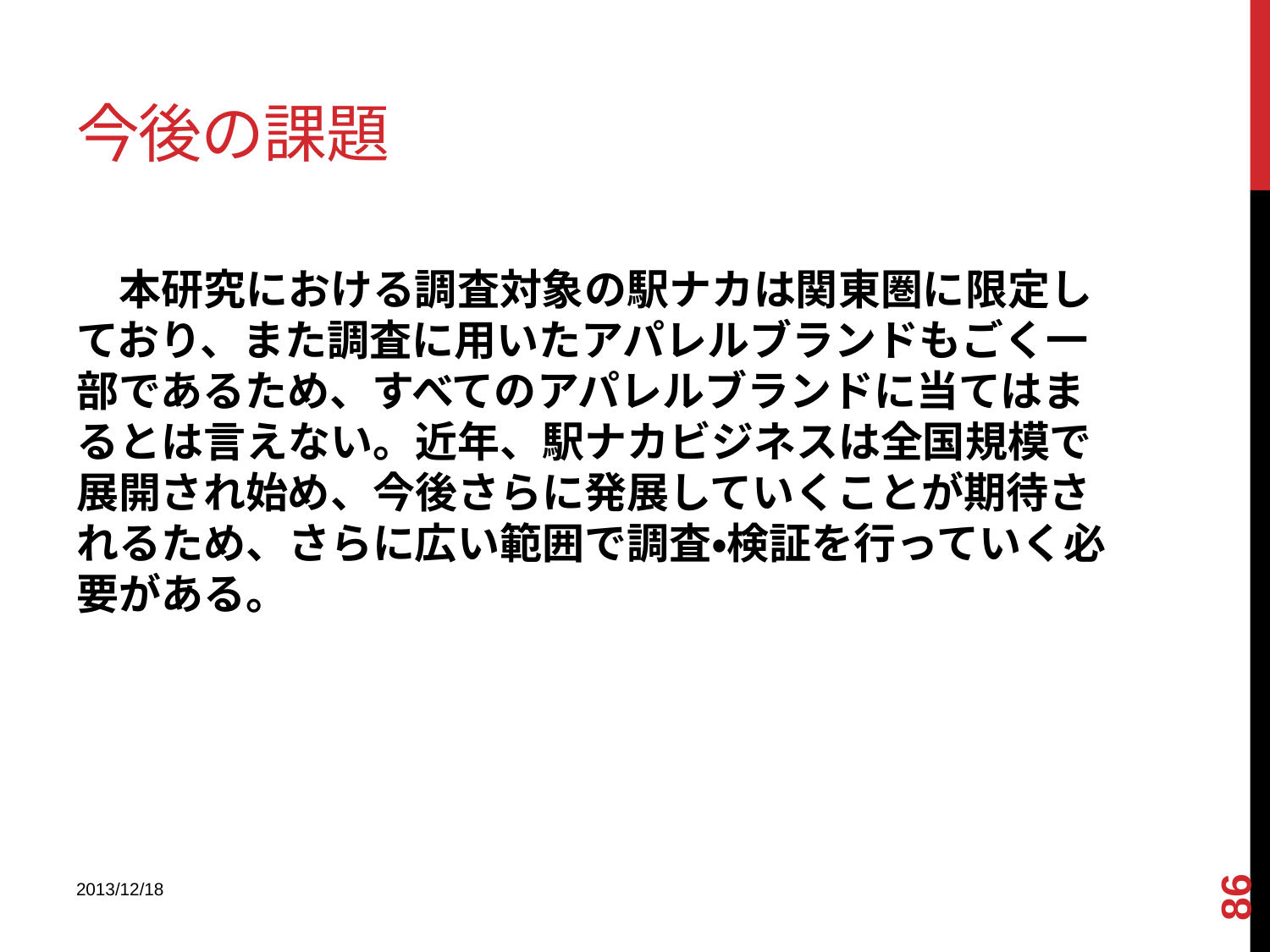

# 今後の課題
　本研究における調査対象の駅ナカは関東圏に限定しており、また調査に用いたアパレルブランドもごく一部であるため、すべてのアパレルブランドに当てはまるとは言えない。近年、駅ナカビジネスは全国規模で展開され始め、今後さらに発展していくことが期待されるため、さらに広い範囲で調査・検証を行っていく必要がある。
86
2013/12/18